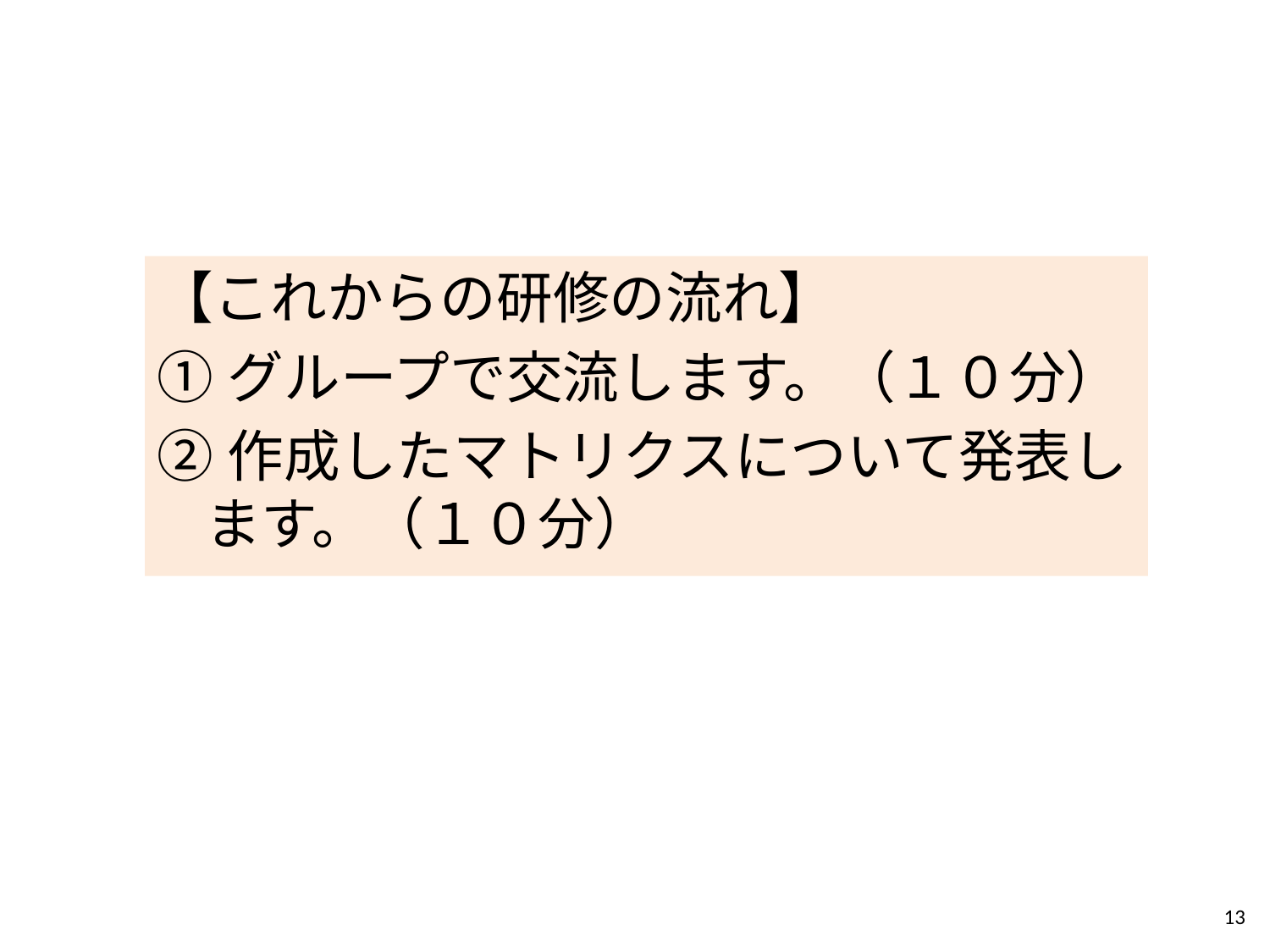

【これからの研修の流れ】
①グループで交流します。（１０分）
②作成したマトリクスについて発表します。（１０分）

13